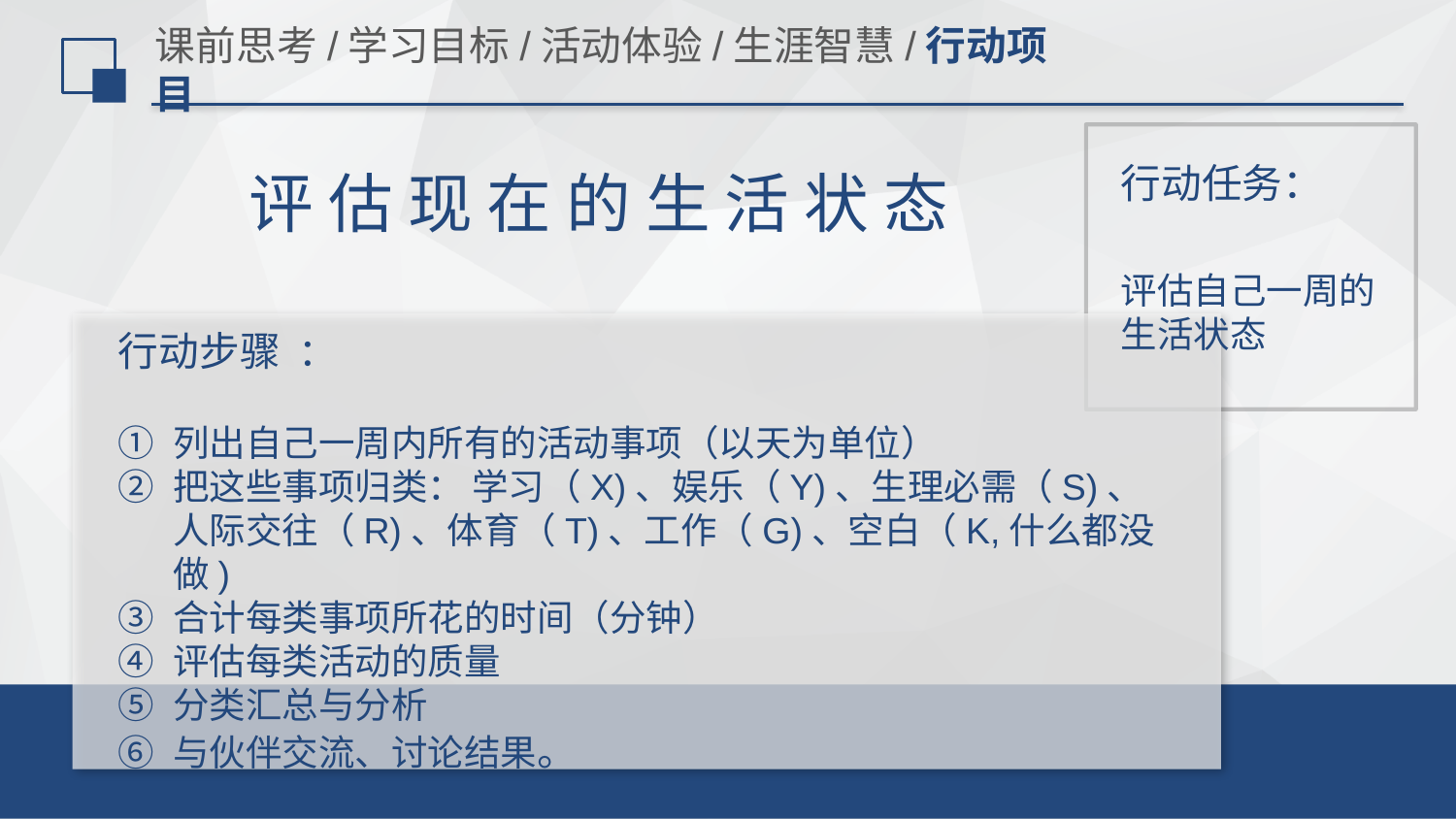

# 课前思考/学习目标/活动体验/生涯智慧/行动项目

行动任务：
评 估 现 在 的 生 活 状 态
评估自己一周的
生活状态

行动步骤  ：

列出自己一周内所有的活动事项（以天为单位）
把这些事项归类： 学习（X)、娱乐（Y)、生理必需（S)、人际交往（R)、体育（T)、工作（G)、空白（K,什么都没做)
合计每类事项所花的时间（分钟）
评估每类活动的质量
分类汇总与分析
与伙伴交流、讨论结果。